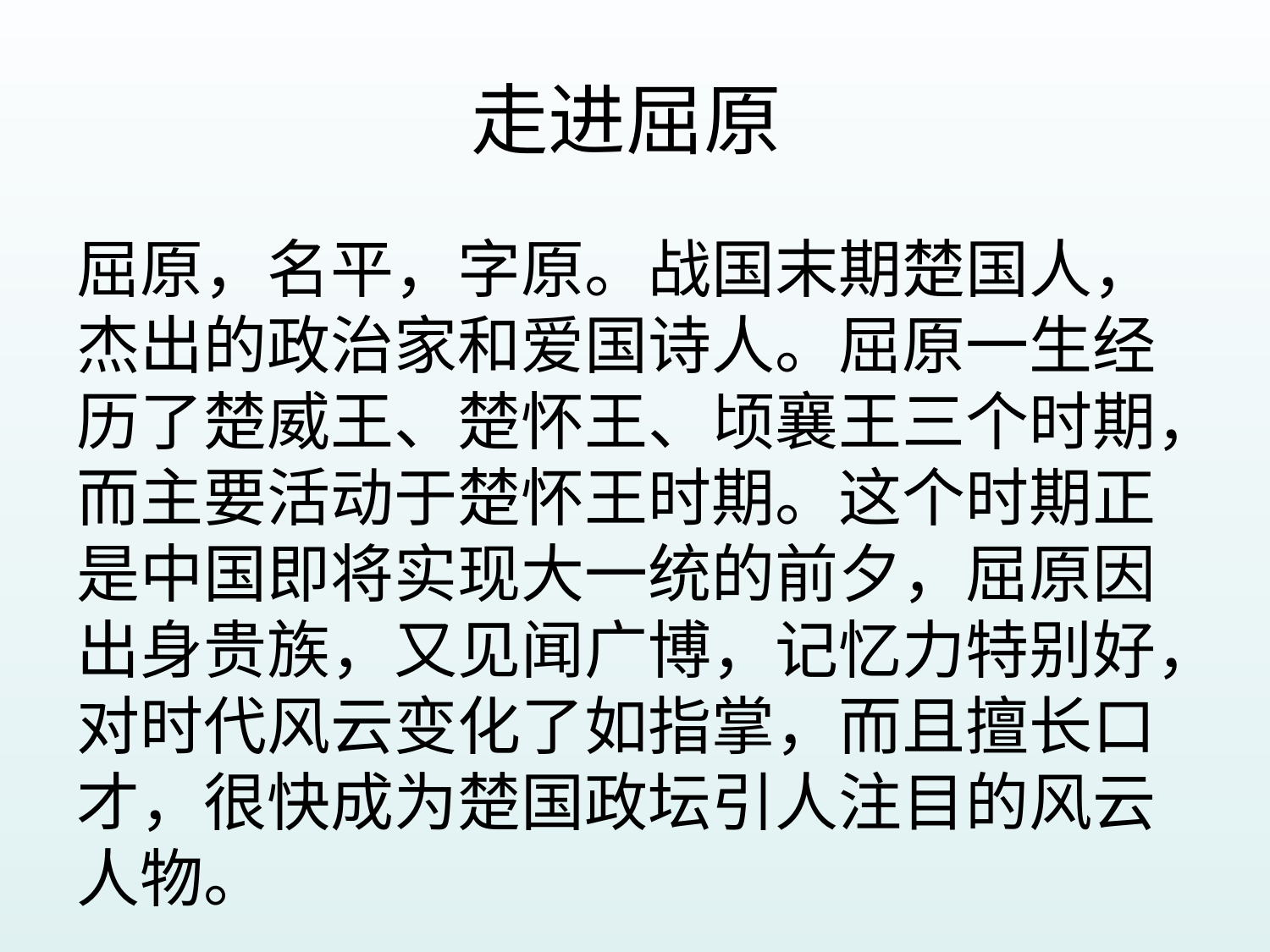

# 走进屈原
屈原，名平，字原。战国末期楚国人，杰出的政治家和爱国诗人。屈原一生经历了楚威王、楚怀王、顷襄王三个时期，而主要活动于楚怀王时期。这个时期正是中国即将实现大一统的前夕，屈原因出身贵族，又见闻广博，记忆力特别好，对时代风云变化了如指掌，而且擅长口才，很快成为楚国政坛引人注目的风云人物。